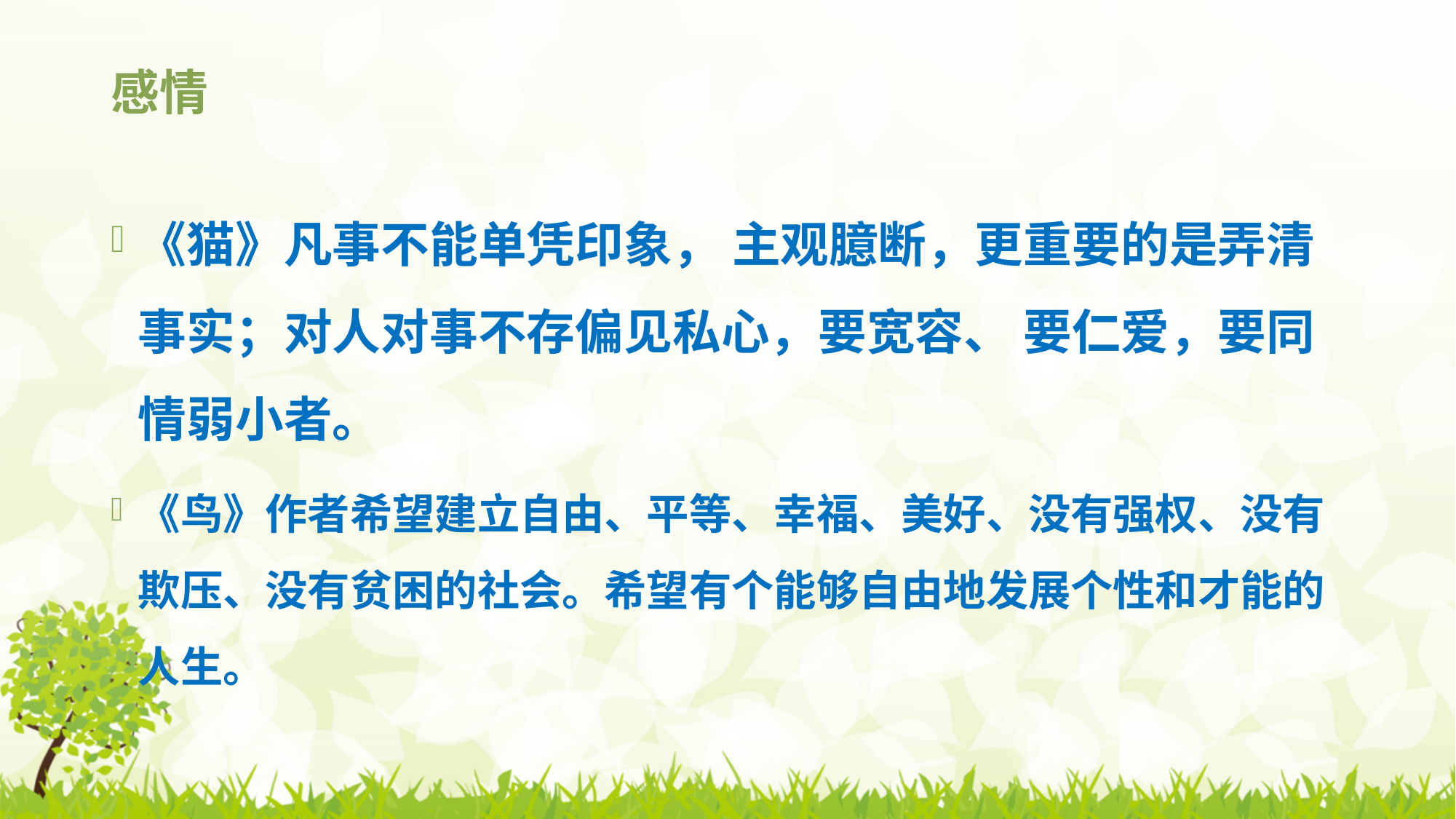

感情
《猫》凡事不能单凭印象， 主观臆断，更重要的是弄清事实；对人对事不存偏见私心，要宽容、 要仁爱，要同情弱小者。
《鸟》作者希望建立自由、平等、幸福、美好、没有强权、没有欺压、没有贫困的社会。希望有个能够自由地发展个性和才能的人生。